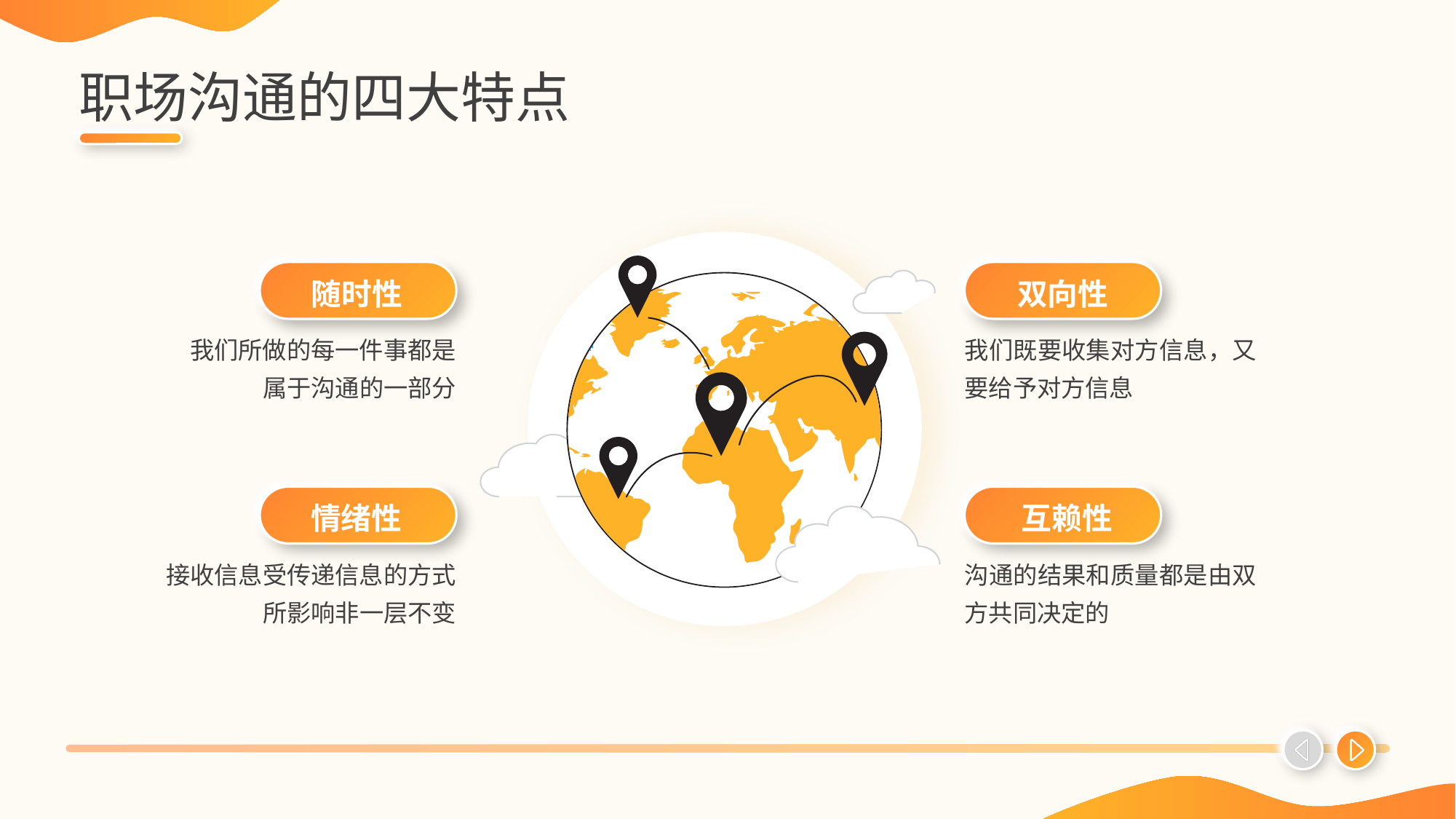

# 职场沟通的四大特点

随时性
双向性
我们所做的每一件事都是 属于沟通的一部分
我们既要收集对方信息，又要给予对方信息

情绪性
互赖性
接收信息受传递信息的方式所影响非一层不变
沟通的结果和质量都是由双方共同决定的